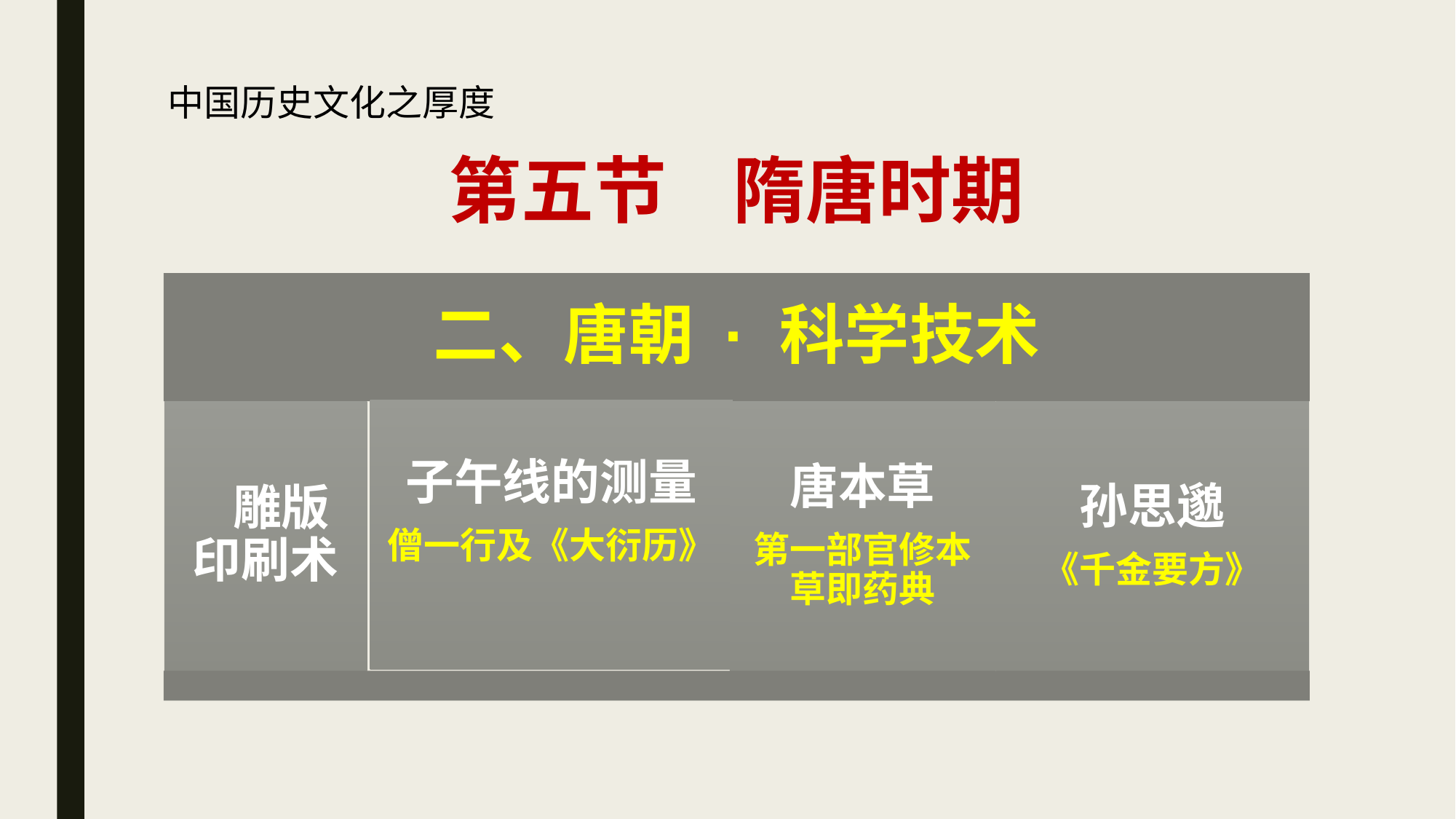

中国历史文化之厚度
# 第五节    隋唐时期
二、唐朝 · 科学技术
  雕版印刷术
子午线的测量
僧一行及《大衍历》

唐本草
第一部官修本草即药典
孙思邈
《千金要方》